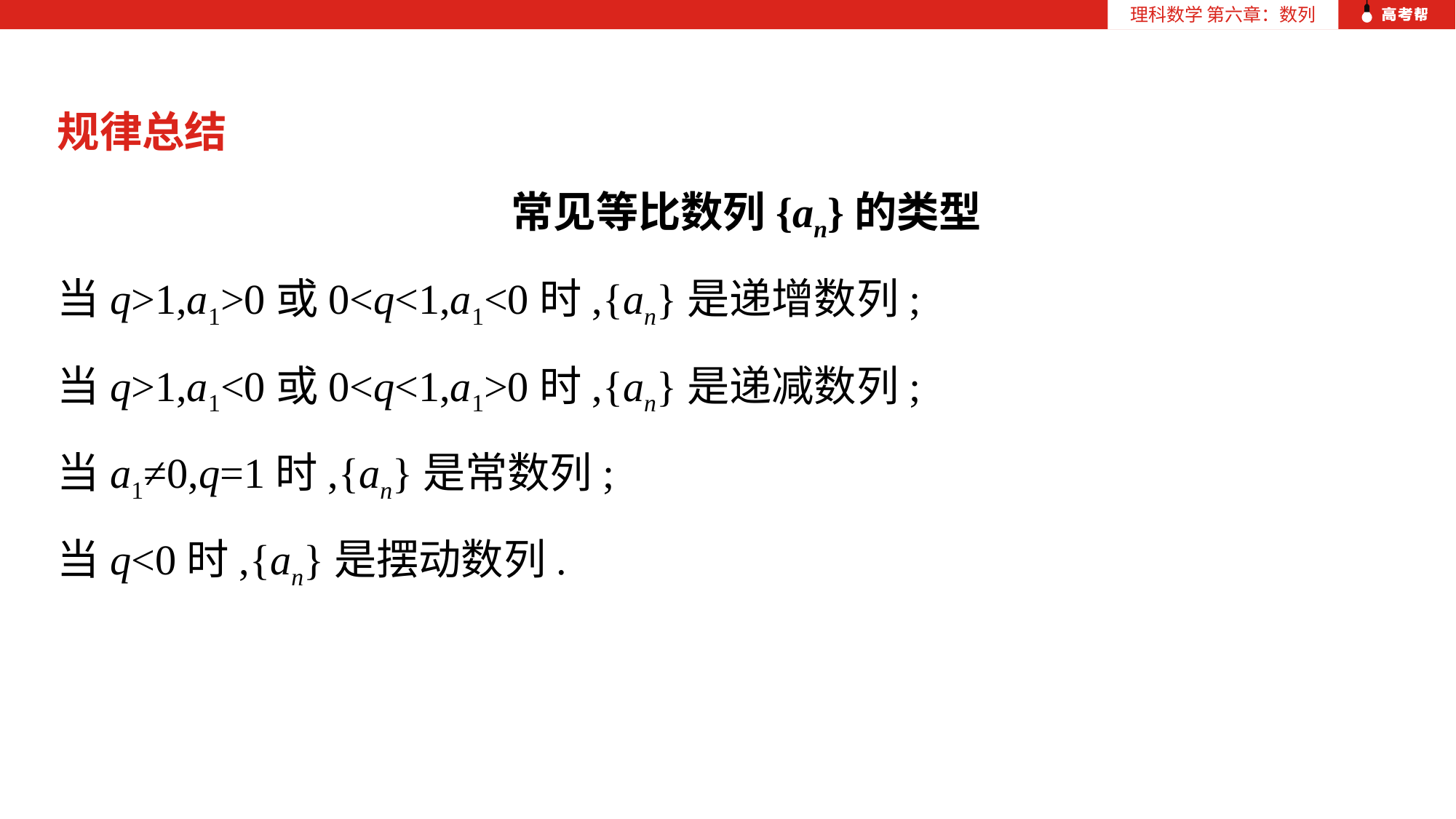

规律总结
常见等比数列{an}的类型
当q>1,a1>0或0<q<1,a1<0时,{an}是递增数列;
当q>1,a1<0或0<q<1,a1>0时,{an}是递减数列;
当a1≠0,q=1时,{an}是常数列;
当q<0时,{an}是摆动数列.